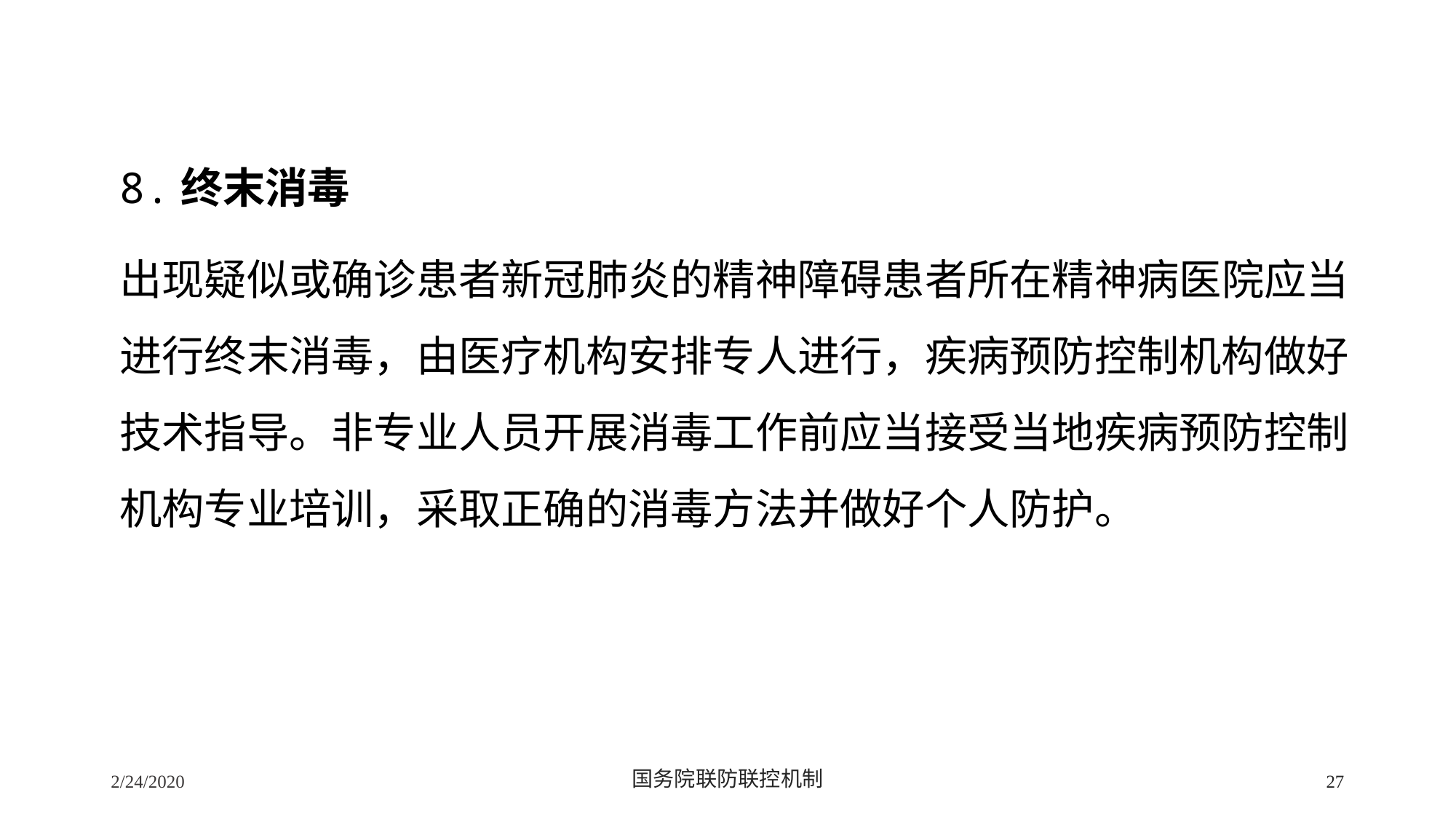

8.终末消毒
出现疑似或确诊患者新冠肺炎的精神障碍患者所在精神病医院应当进行终末消毒，由医疗机构安排专人进行，疾病预防控制机构做好技术指导。非专业人员开展消毒工作前应当接受当地疾病预防控制机构专业培训，采取正确的消毒方法并做好个人防护。
2/24/2020
国务院联防联控机制
27